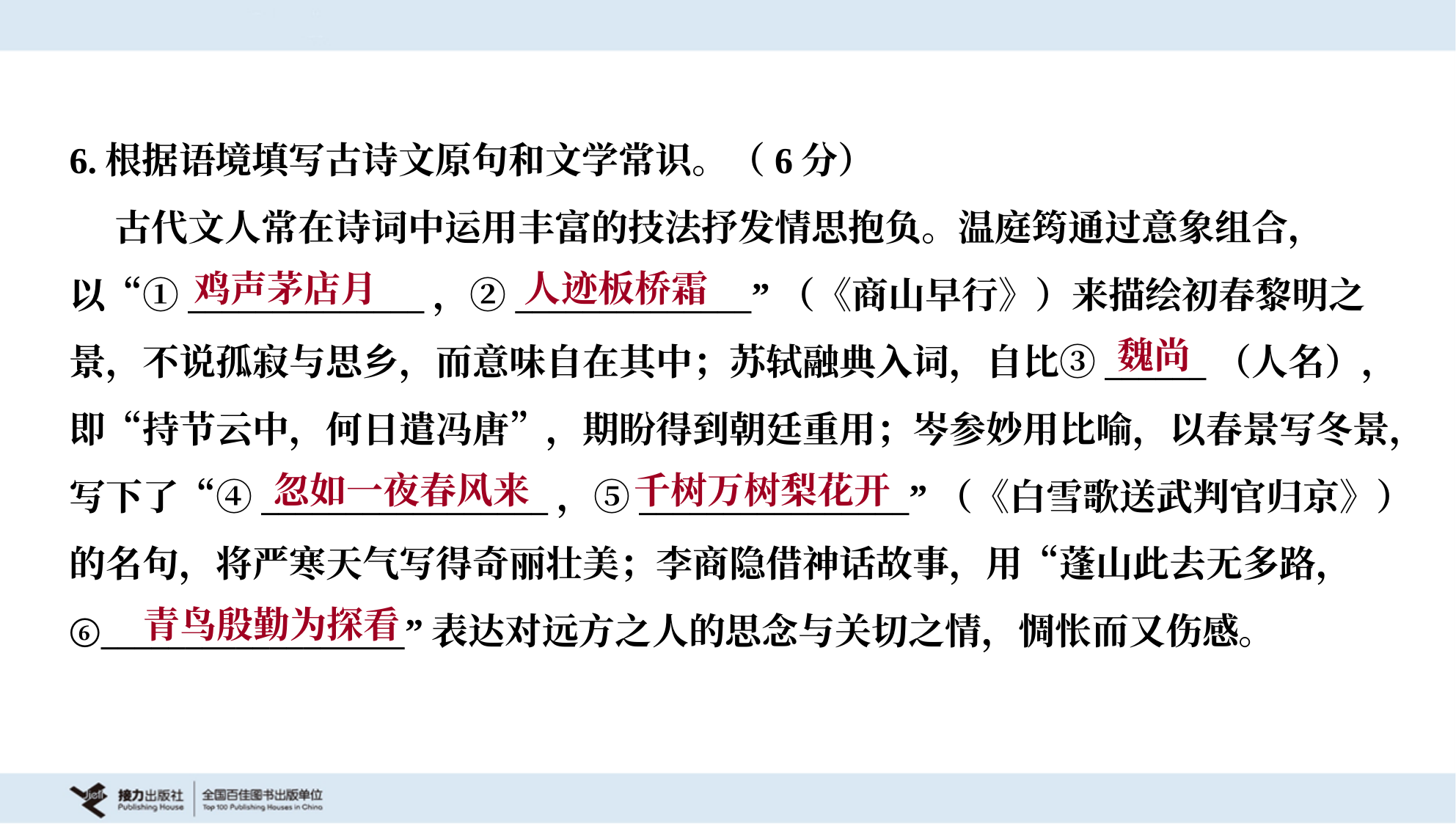

6.根据语境填写古诗文原句和文学常识。（6分）
    古代文人常在诗词中运用丰富的技法抒发情思抱负。温庭筠通过意象组合，
以“①______________，②______________”（《商山早行》）来描绘初春黎明之
景，不说孤寂与思乡，而意味自在其中；苏轼融典入词，自比③______（人名），
即“持节云中，何日遣冯唐”，期盼得到朝廷重用；岑参妙用比喻，以春景写冬景，
写下了“④_________________，⑤________________”（《白雪歌送武判官归京》）
的名句，将严寒天气写得奇丽壮美；李商隐借神话故事，用“蓬山此去无多路，
⑥__________________”表达对远方之人的思念与关切之情，惆怅而又伤感。
鸡声茅店月
人迹板桥霜
魏尚
忽如一夜春风来
千树万树梨花开
青鸟殷勤为探看